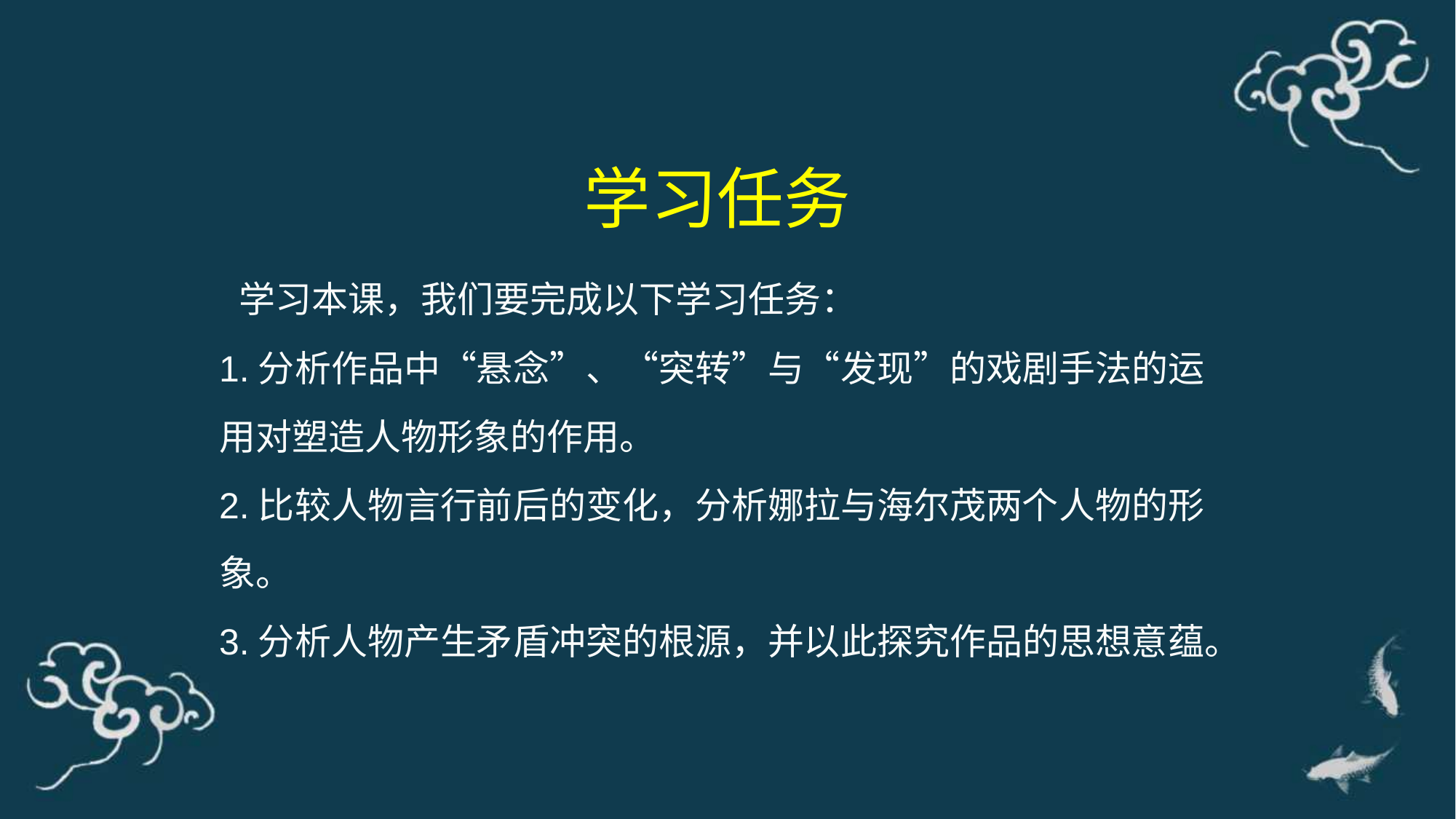

学习任务
 学习本课，我们要完成以下学习任务：
1.分析作品中“悬念”、“突转”与“发现”的戏剧手法的运用对塑造人物形象的作用。
2.比较人物言行前后的变化，分析娜拉与海尔茂两个人物的形象。
3.分析人物产生矛盾冲突的根源，并以此探究作品的思想意蕴。